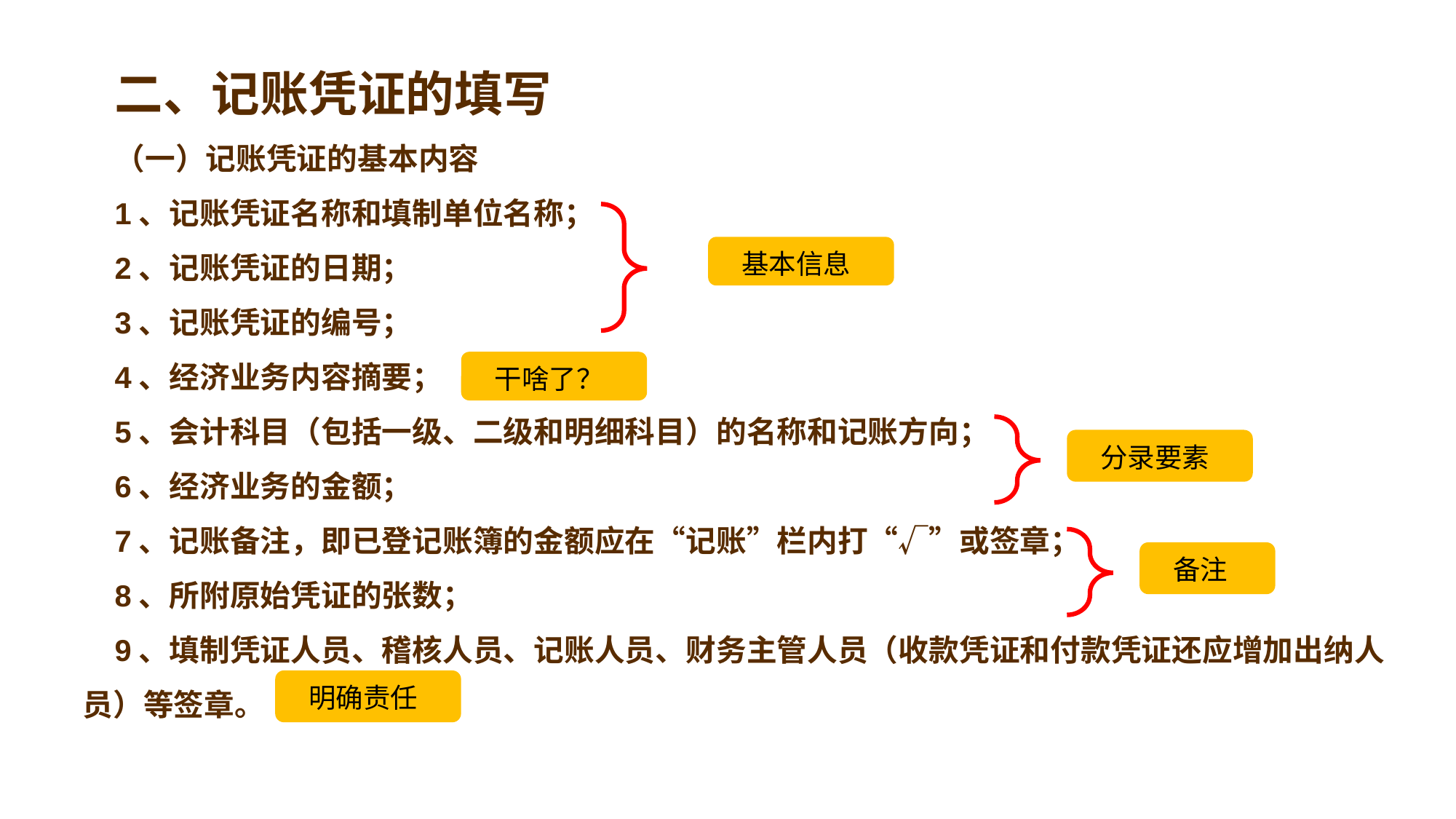

二、记账凭证的填写
（一）记账凭证的基本内容
1、记账凭证名称和填制单位名称；
2、记账凭证的日期；
3、记账凭证的编号；
4、经济业务内容摘要；
5、会计科目（包括一级、二级和明细科目）的名称和记账方向；
6、经济业务的金额；
7、记账备注，即已登记账簿的金额应在“记账”栏内打“√”或签章；
8、所附原始凭证的张数；
9、填制凭证人员、稽核人员、记账人员、财务主管人员（收款凭证和付款凭证还应增加出纳人员）等签章。

基本信息

干啥了？

分录要素

备注

明确责任

4